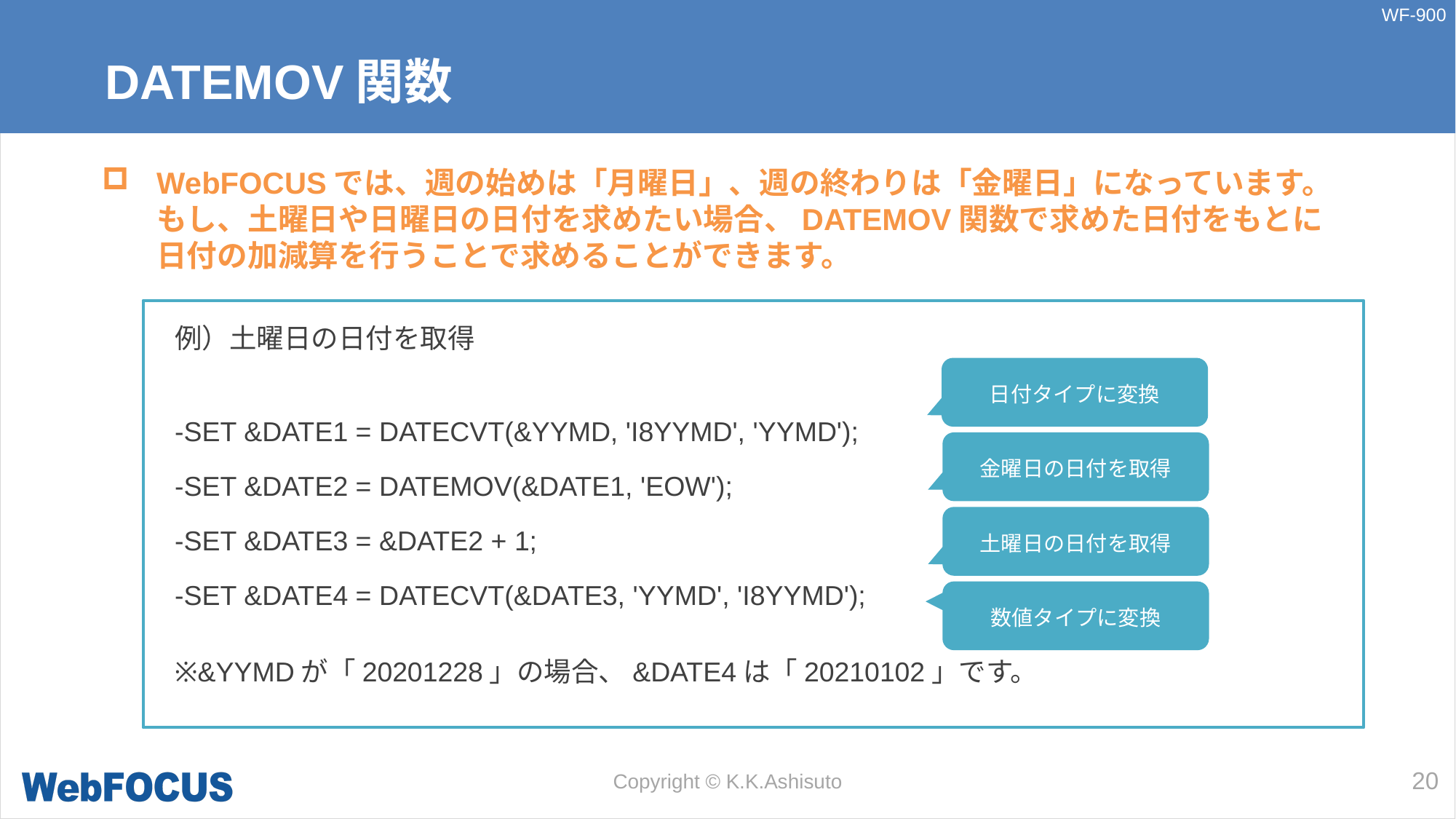

# DATEMOV関数
WebFOCUSでは、週の始めは「月曜日」、週の終わりは「金曜日」になっています。
もし、土曜日や日曜日の日付を求めたい場合、DATEMOV関数で求めた日付をもとに
日付の加減算を行うことで求めることができます。

例）土曜日の日付を取得

-SET &DATE1 = DATECVT(&YYMD, 'I8YYMD', 'YYMD');
-SET &DATE2 = DATEMOV(&DATE1, 'EOW');
-SET &DATE3 = &DATE2 + 1;
-SET &DATE4 = DATECVT(&DATE3, 'YYMD', 'I8YYMD');

※&YYMDが「20201228」の場合、&DATE4は「20210102」です。

日付タイプに変換
金曜日の日付を取得
土曜日の日付を取得
数値タイプに変換